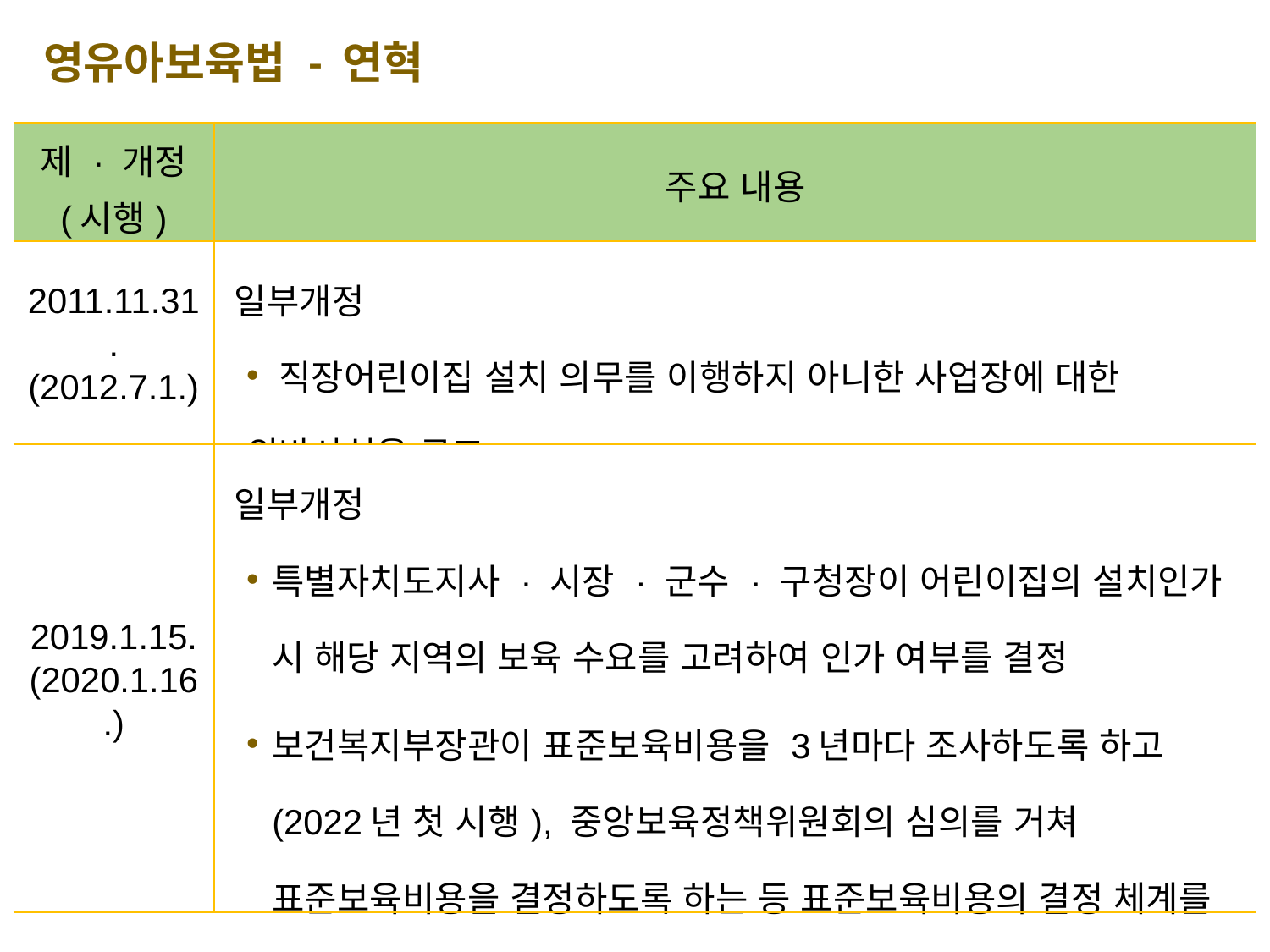

영유아보육법 - 연혁
| 제 · 개정 (시행) | 주요 내용 |
| --- | --- |
| 2011.11.31. (2012.7.1.) | 일부개정 직장어린이집 설치 의무를 이행하지 아니한 사업장에 대한 위반사실을 공표 |
| 2019.1.15. (2020.1.16.) | 일부개정 특별자치도지사 · 시장 · 군수 · 구청장이 어린이집의 설치인가 시 해당 지역의 보육 수요를 고려하여 인가 여부를 결정 보건복지부장관이 표준보육비용을 3년마다 조사하도록 하고(2022년 첫 시행), 중앙보육정책위원회의 심의를 거쳐 표준보육비용을 결정하도록 하는 등 표준보육비용의 결정 체계를 법률에 보다 명확히 규정하려 함. |